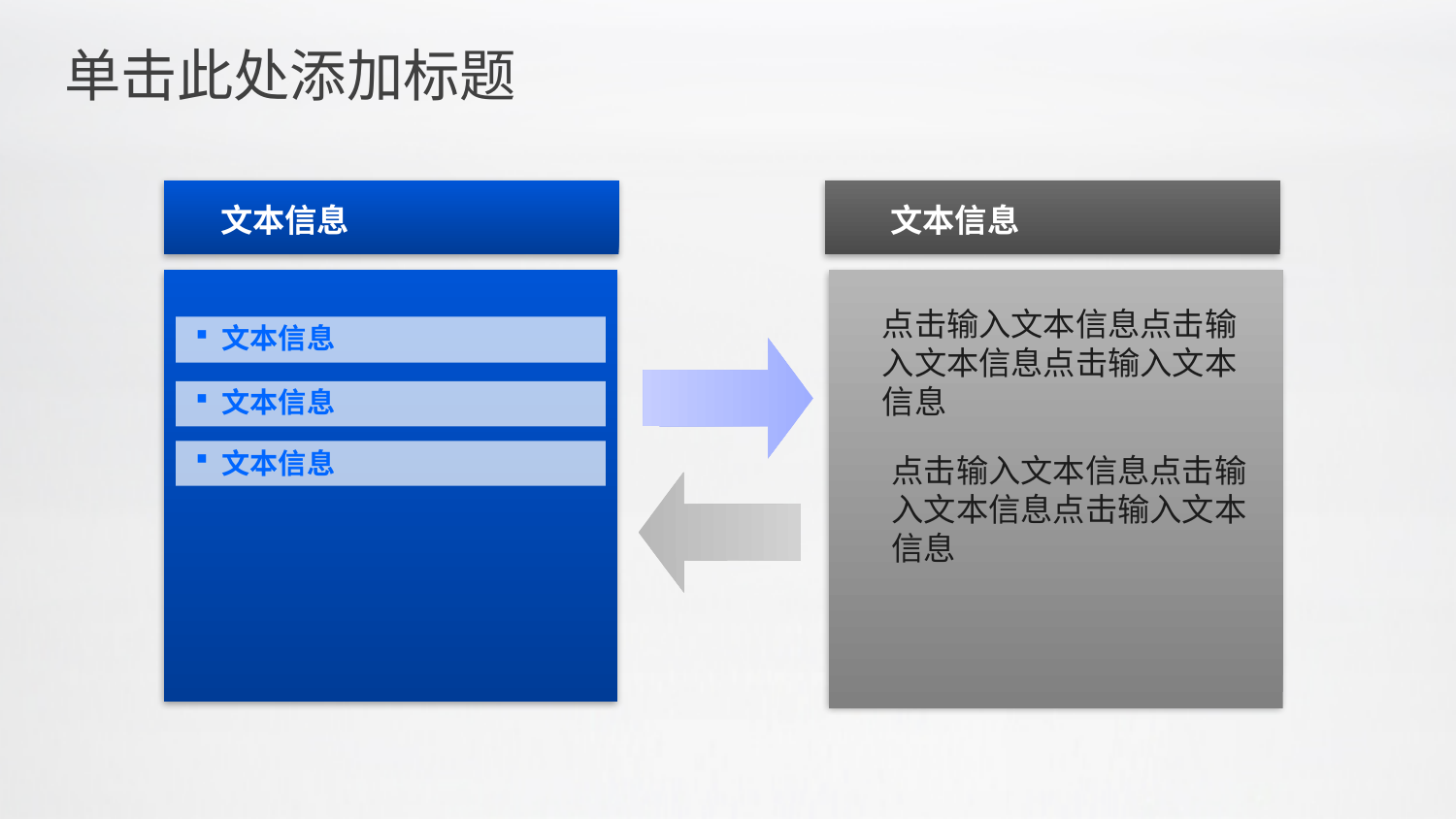

单击此处添加标题

文本信息
文本信息

点击输入文本信息点击输入文本信息点击输入文本信息

 文本信息

 文本信息

 文本信息
点击输入文本信息点击输入文本信息点击输入文本信息